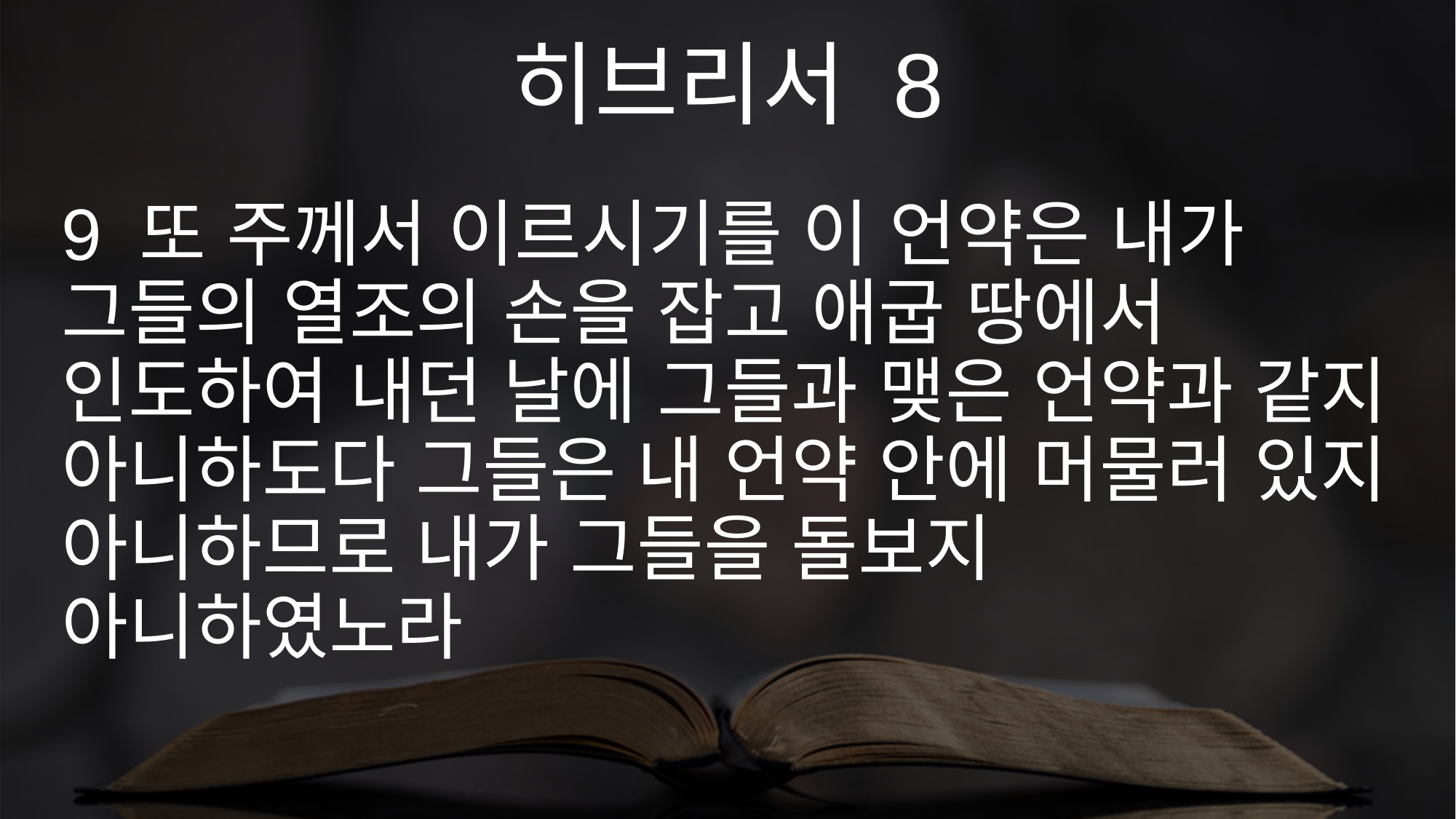

히브리서 8
9 또 주께서 이르시기를 이 언약은 내가 그들의 열조의 손을 잡고 애굽 땅에서 인도하여 내던 날에 그들과 맺은 언약과 같지 아니하도다 그들은 내 언약 안에 머물러 있지 아니하므로 내가 그들을 돌보지 아니하였노라